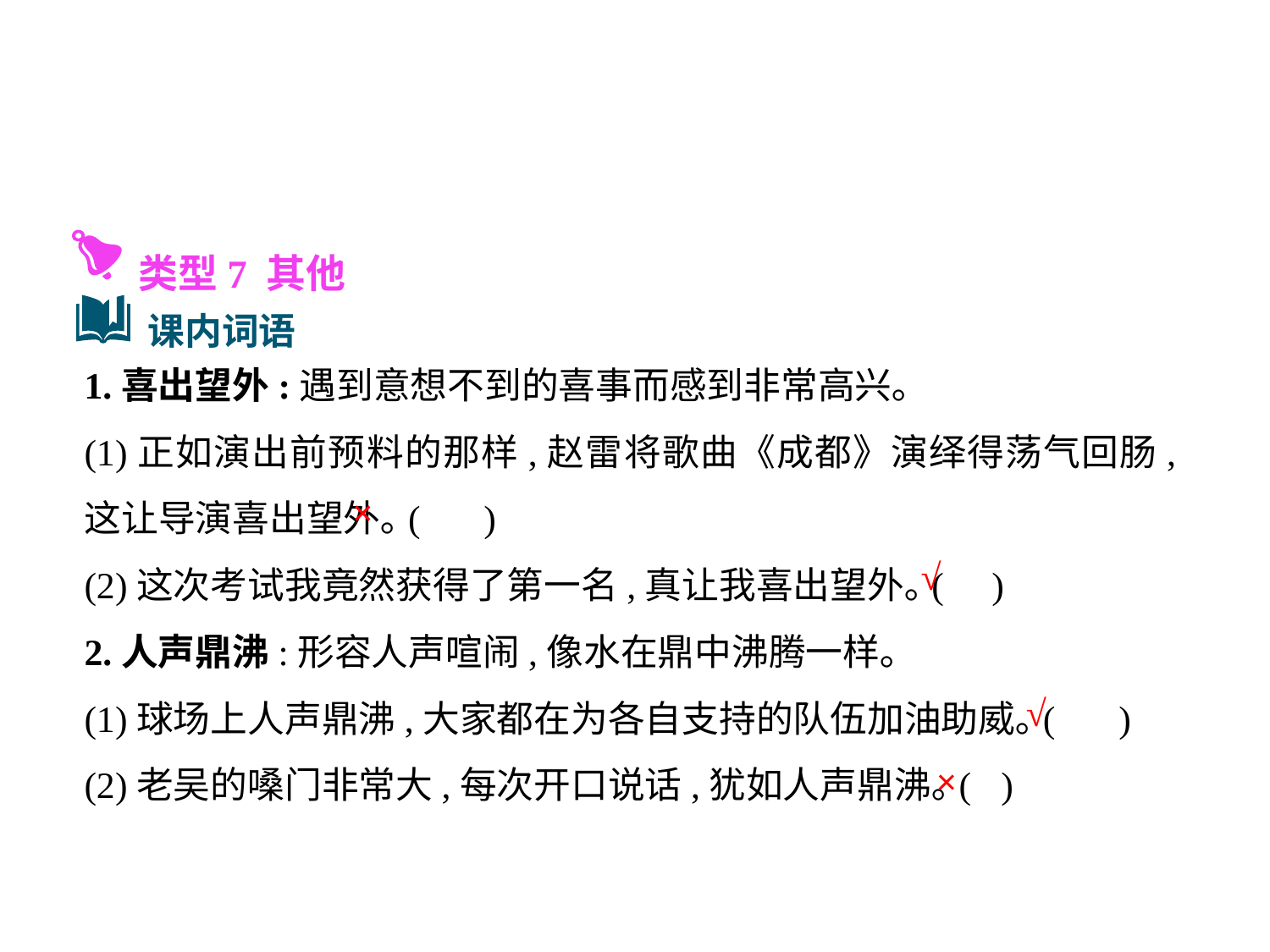

类型7 其他

课内词语
1.喜出望外:遇到意想不到的喜事而感到非常高兴｡
(1)正如演出前预料的那样,赵雷将歌曲《成都》演绎得荡气回肠,这让导演喜出望外｡(	  )
(2)这次考试我竟然获得了第一名,真让我喜出望外｡(	  )
2.人声鼎沸:形容人声喧闹,像水在鼎中沸腾一样｡
(1)球场上人声鼎沸,大家都在为各自支持的队伍加油助威｡(	  )
(2)老吴的嗓门非常大,每次开口说话,犹如人声鼎沸｡(	   )
×
√
√
×